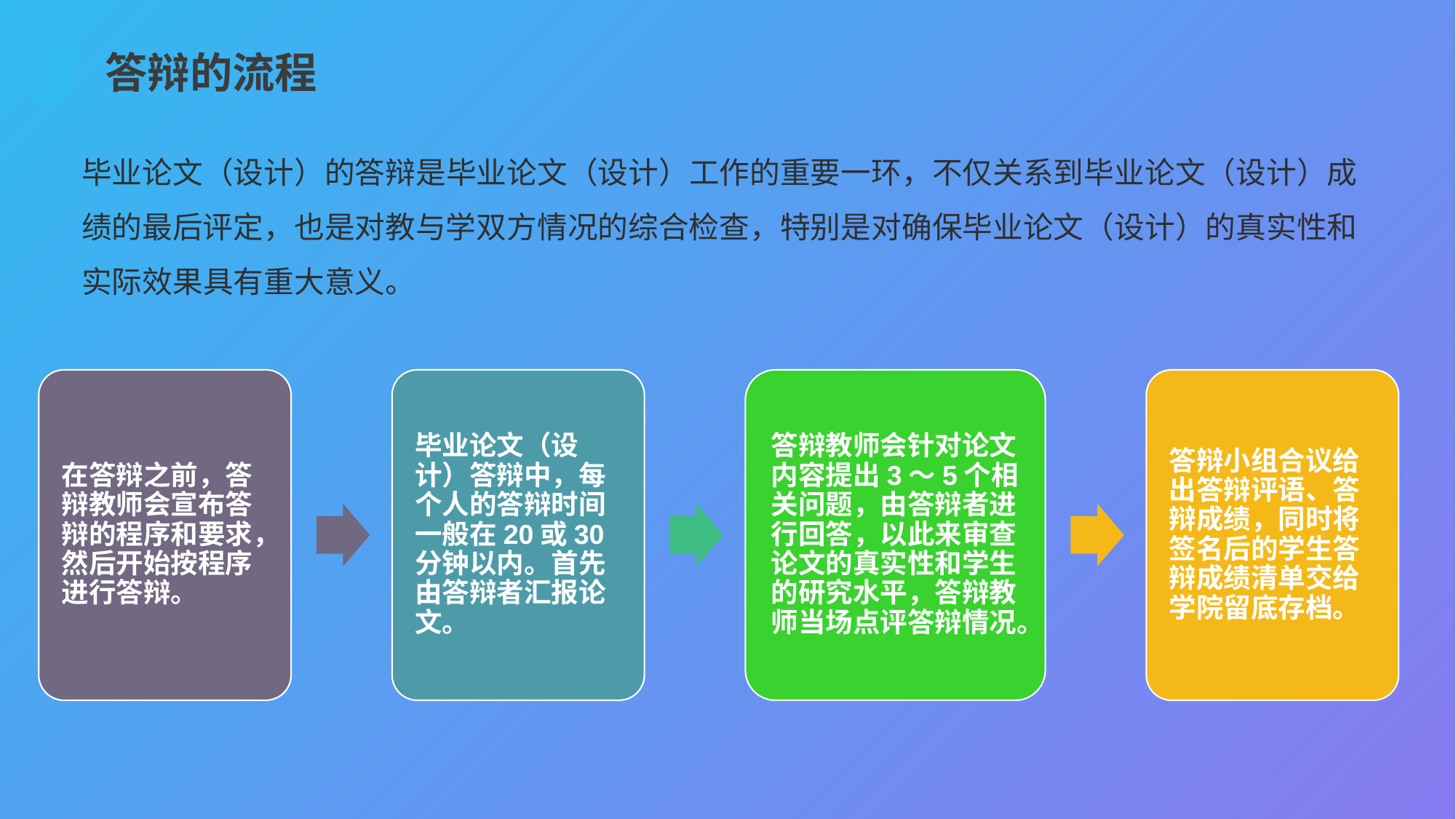

答辩的流程
毕业论文（设计）的答辩是毕业论文（设计）工作的重要一环，不仅关系到毕业论文（设计）成绩的最后评定，也是对教与学双方情况的综合检查，特别是对确保毕业论文（设计）的真实性和实际效果具有重大意义。
在答辩之前，答辩教师会宣布答辩的程序和要求，然后开始按程序进行答辩。

毕业论文（设计）答辩中，每个人的答辩时间一般在20或30分钟以内。首先由答辩者汇报论文。

答辩教师会针对论文内容提出3～5个相关问题，由答辩者进行回答，以此来审查论文的真实性和学生的研究水平，答辩教师当场点评答辩情况。

答辩小组合议给出答辩评语、答辩成绩，同时将签名后的学生答辩成绩清单交给学院留底存档。